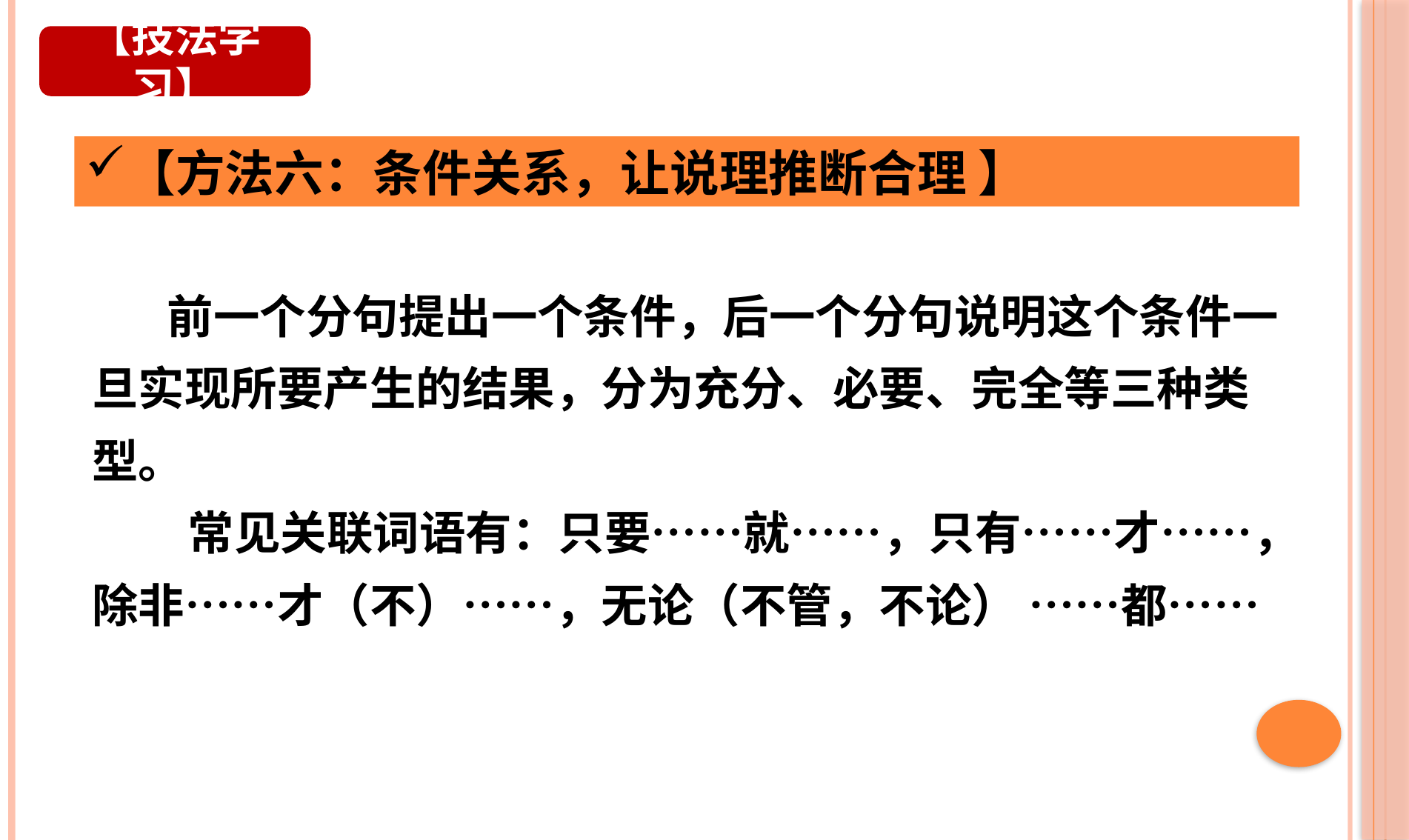

【技法学习】
【方法六：条件关系，让说理推断合理 】
   前一个分句提出一个条件，后一个分句说明这个条件一旦实现所要产生的结果，分为充分、必要、完全等三种类型。
     常见关联词语有：只要……就……，只有……才……，除非……才（不）……，无论（不管，不论） ……都……